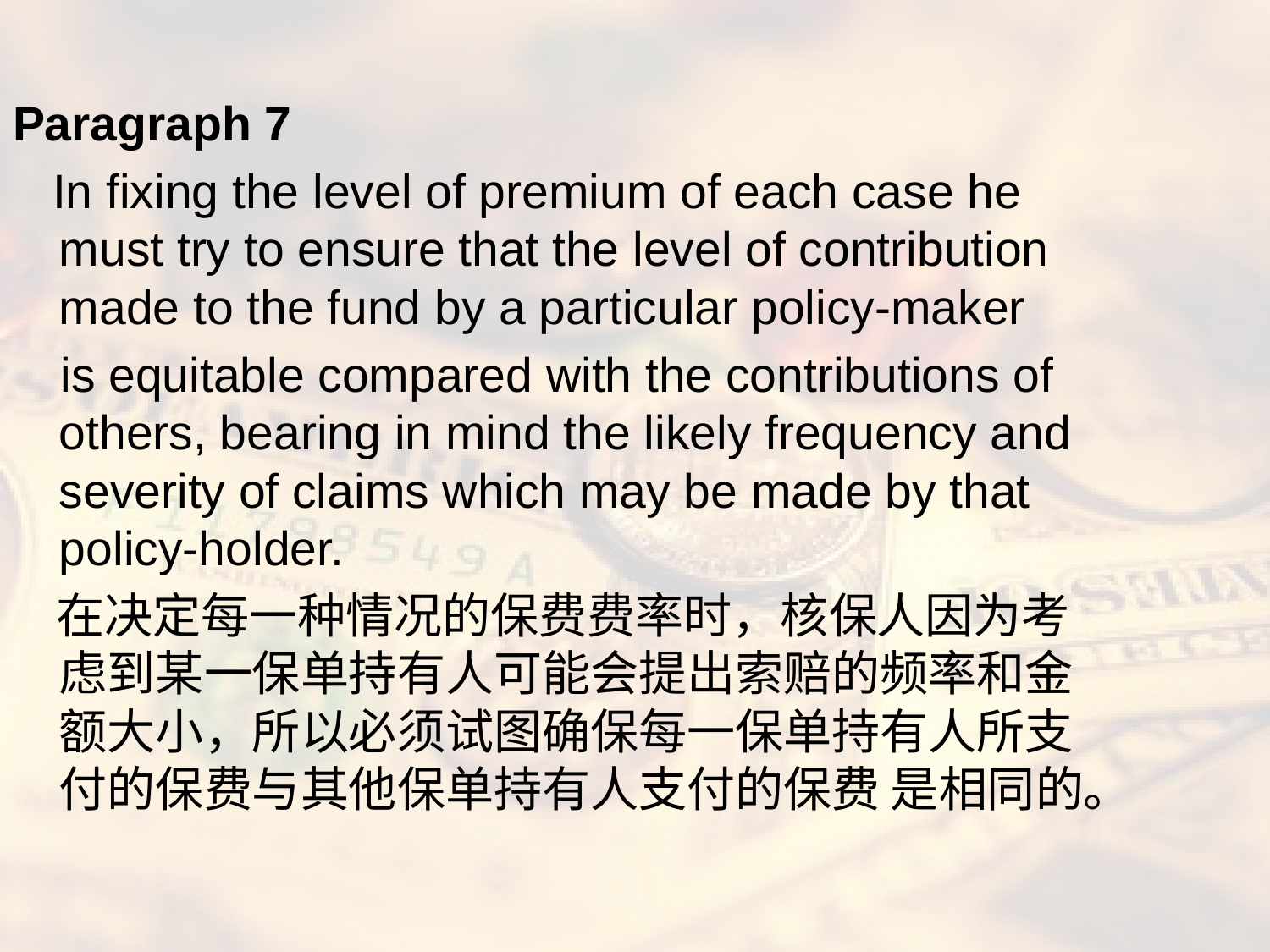

#
Paragraph 7
   In fixing the level of premium of each case he must try to ensure that the level of contribution made to the fund by a particular policy-maker
    is equitable compared with the contributions of others, bearing in mind the likely frequency and severity of claims which may be made by that policy-holder.
   在决定每一种情况的保费费率时，核保人因为考虑到某一保单持有人可能会提出索赔的频率和金额大小，所以必须试图确保每一保单持有人所支付的保费与其他保单持有人支付的保费 是相同的。